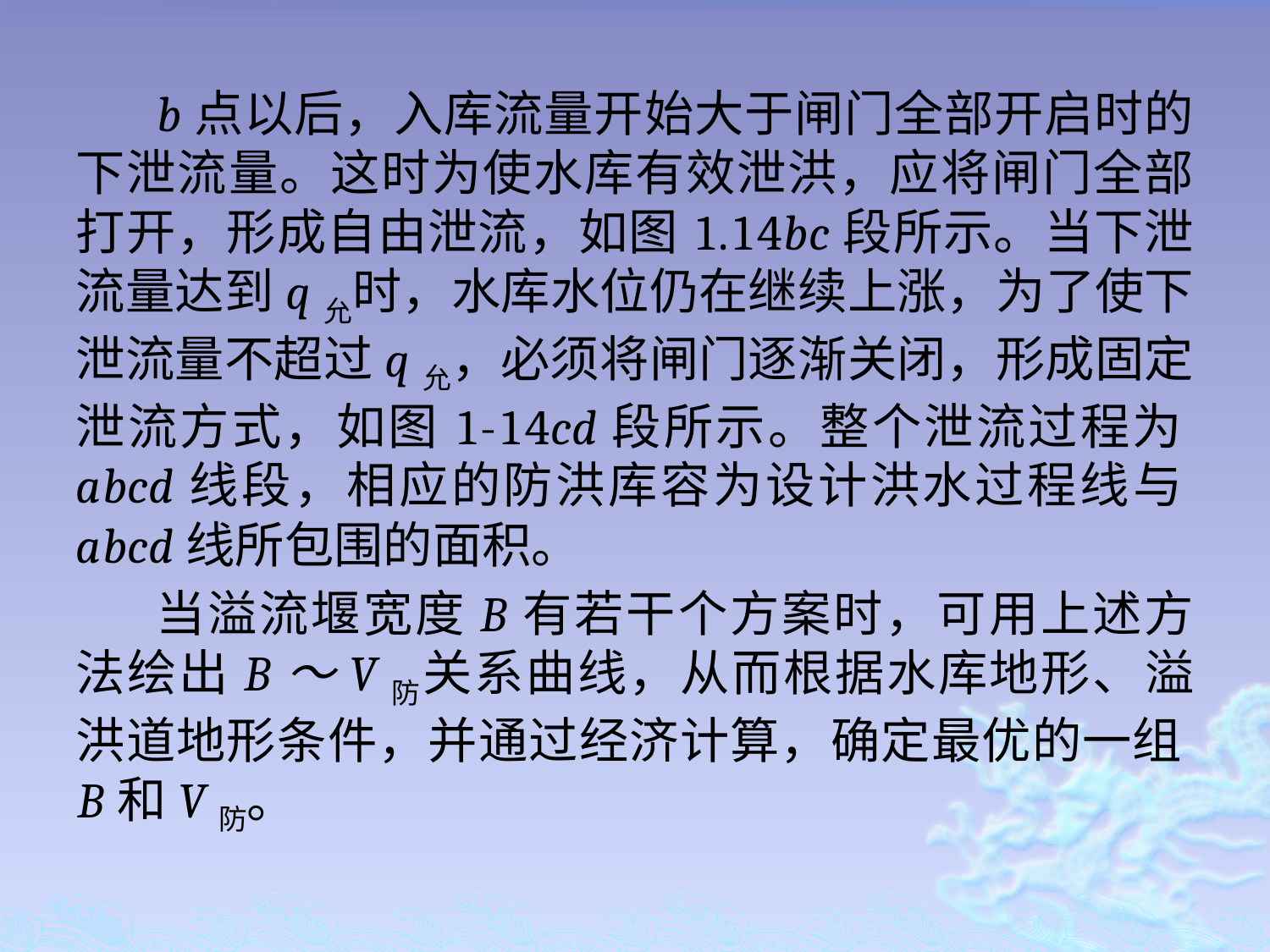

b点以后，入库流量开始大于闸门全部开启时的下泄流量。这时为使水库有效泄洪，应将闸门全部打开，形成自由泄流，如图1.14bc段所示。当下泄流量达到q允时，水库水位仍在继续上涨，为了使下泄流量不超过q允，必须将闸门逐渐关闭，形成固定泄流方式，如图1-14cd段所示。整个泄流过程为abcd线段，相应的防洪库容为设计洪水过程线与abcd线所包围的面积。
当溢流堰宽度B有若干个方案时，可用上述方法绘出B～V防关系曲线，从而根据水库地形、溢洪道地形条件，并通过经济计算，确定最优的一组B和V防。